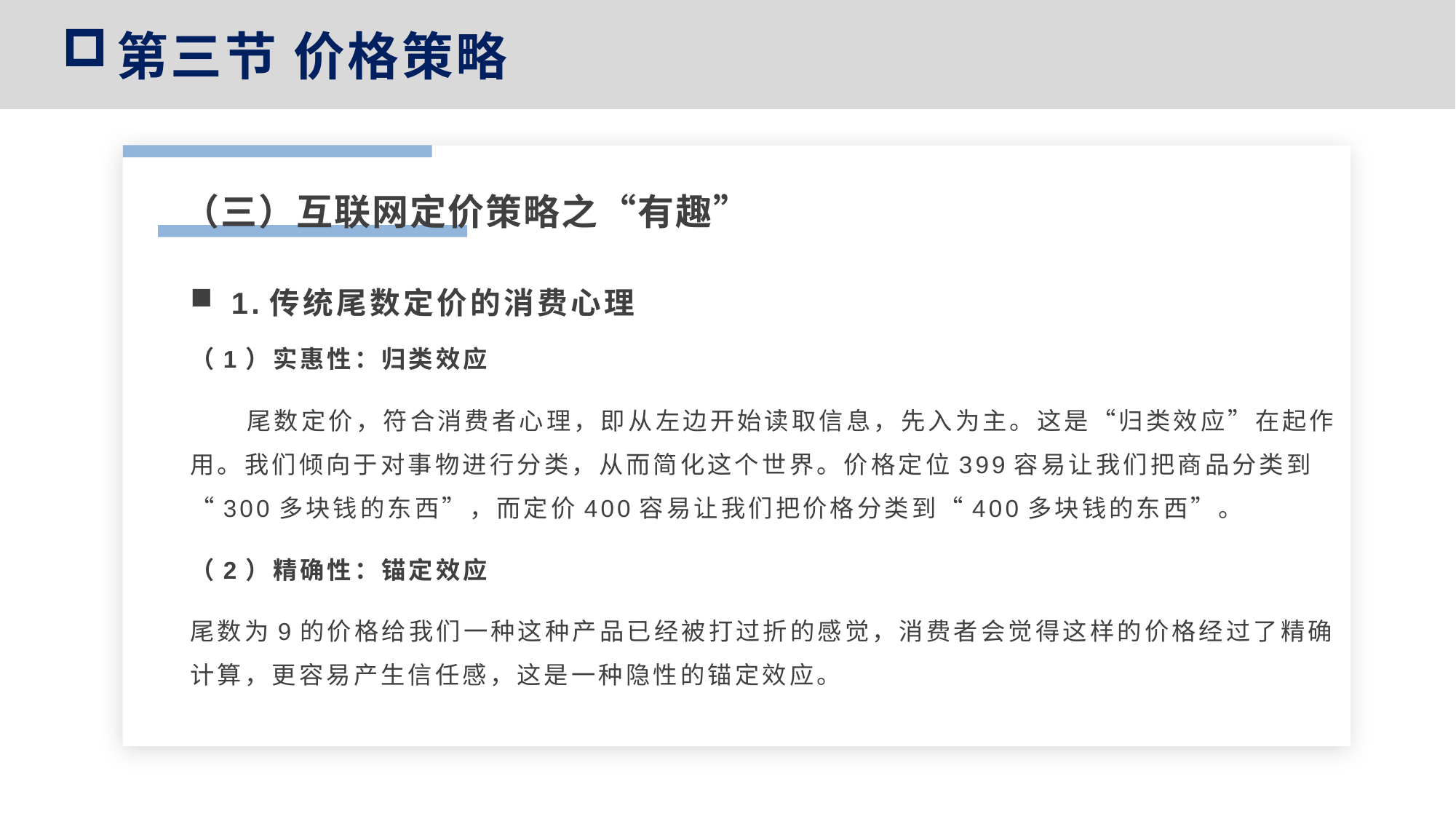

第三节 价格策略

（三）互联网定价策略之“有趣”

1.传统尾数定价的消费心理
（1）实惠性：归类效应
      尾数定价，符合消费者心理，即从左边开始读取信息，先入为主。这是“归类效应”在起作用。我们倾向于对事物进行分类，从而简化这个世界。价格定位399容易让我们把商品分类到“300多块钱的东西”，而定价400容易让我们把价格分类到“400多块钱的东西”。
（2）精确性：锚定效应
尾数为9的价格给我们一种这种产品已经被打过折的感觉，消费者会觉得这样的价格经过了精确计算，更容易产生信任感，这是一种隐性的锚定效应。